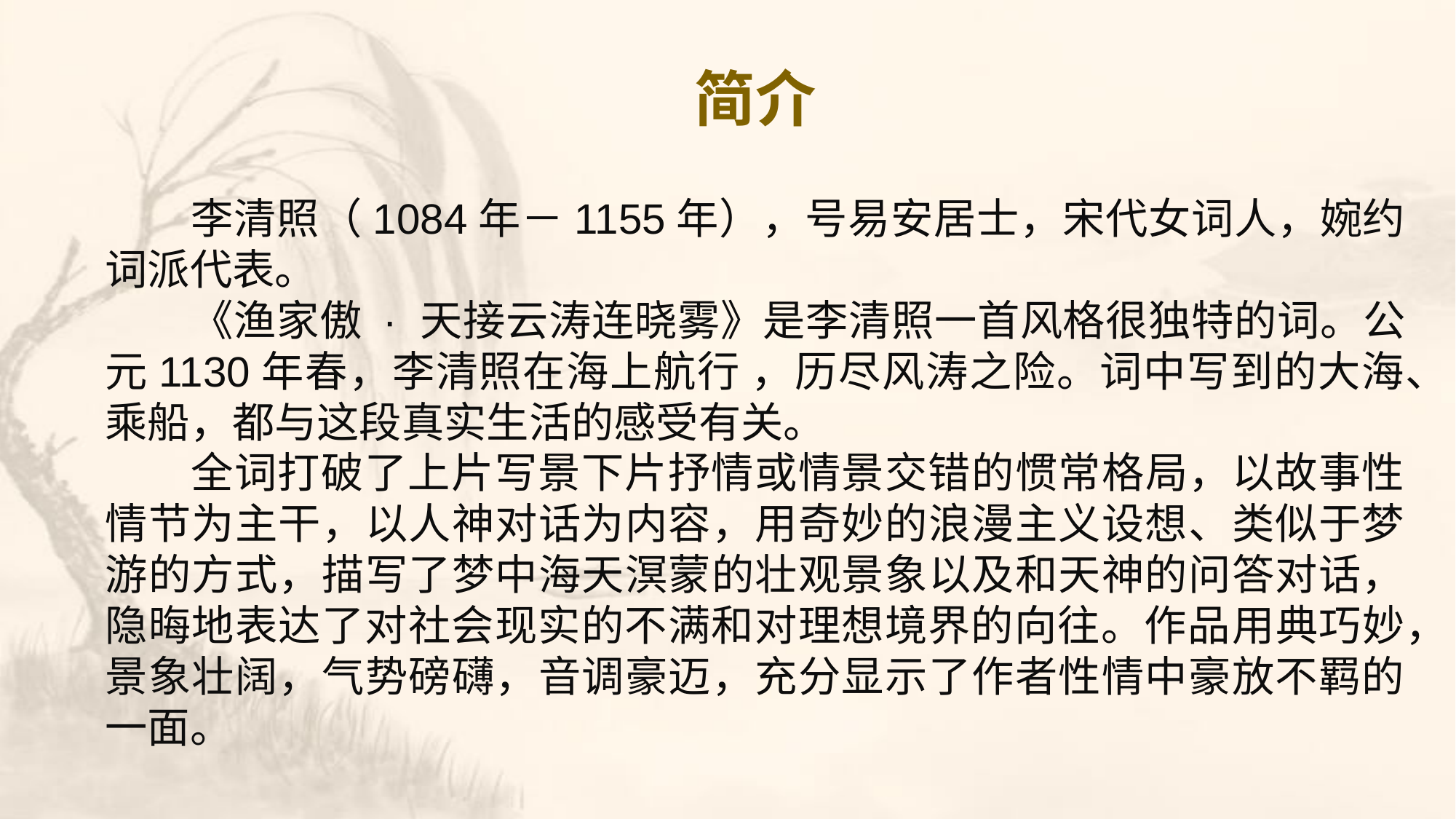

简介

李清照（1084年－1155年），号易安居士，宋代女词人，婉约词派代表。
《渔家傲 · 天接云涛连晓雾》是李清照一首风格很独特的词。公元1130年春，李清照在海上航行 ，历尽风涛之险。词中写到的大海、乘船，都与这段真实生活的感受有关。
全词打破了上片写景下片抒情或情景交错的惯常格局，以故事性情节为主干，以人神对话为内容，用奇妙的浪漫主义设想、类似于梦游的方式，描写了梦中海天溟蒙的壮观景象以及和天神的问答对话，隐晦地表达了对社会现实的不满和对理想境界的向往。作品用典巧妙，景象壮阔，气势磅礴，音调豪迈，充分显示了作者性情中豪放不羁的一面。